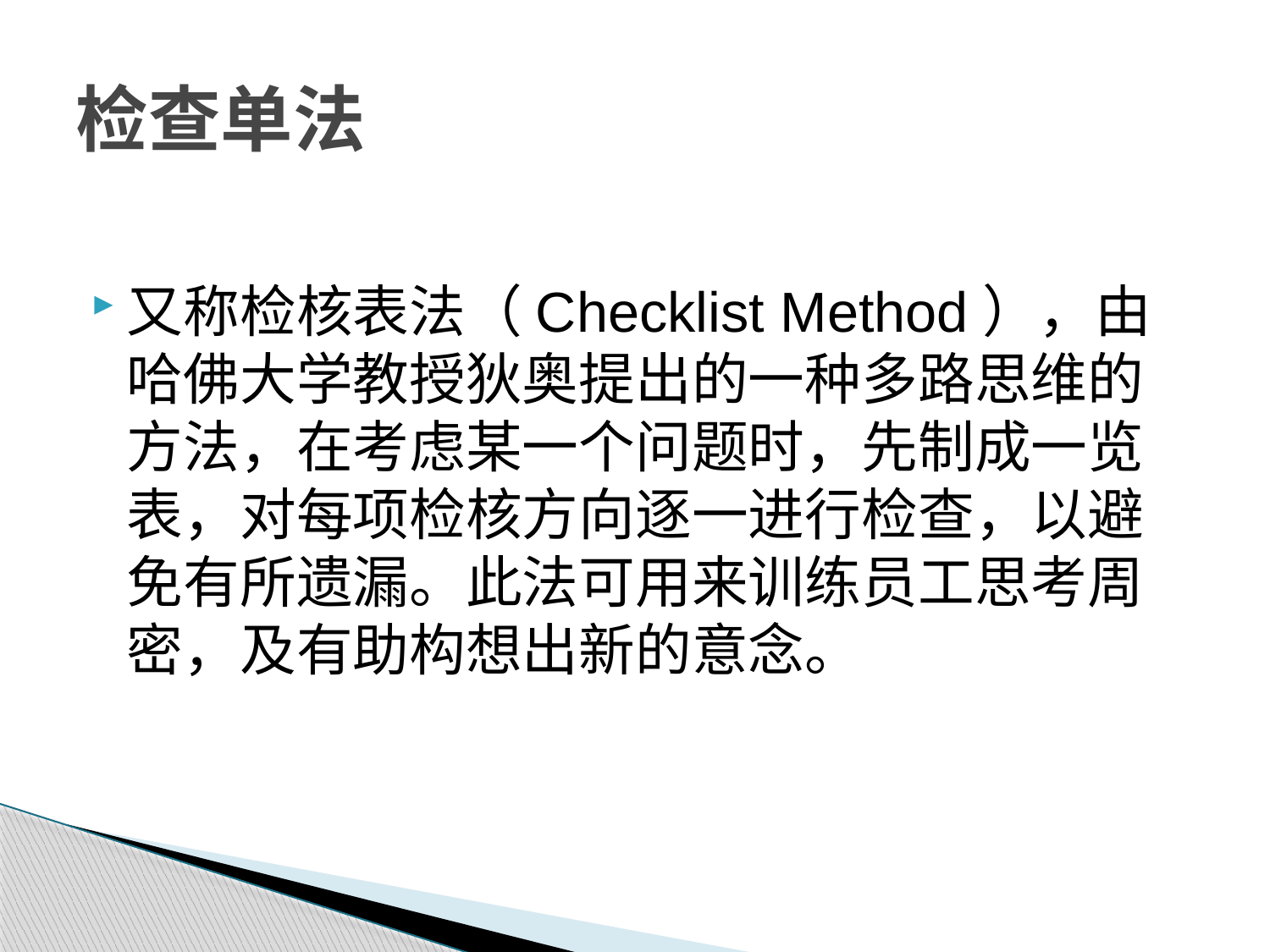

# 检查单法

又称检核表法（Checklist Method），由哈佛大学教授狄奥提出的一种多路思维的方法，在考虑某一个问题时，先制成一览表，对每项检核方向逐一进行检查，以避免有所遗漏。此法可用来训练员工思考周密，及有助构想出新的意念。